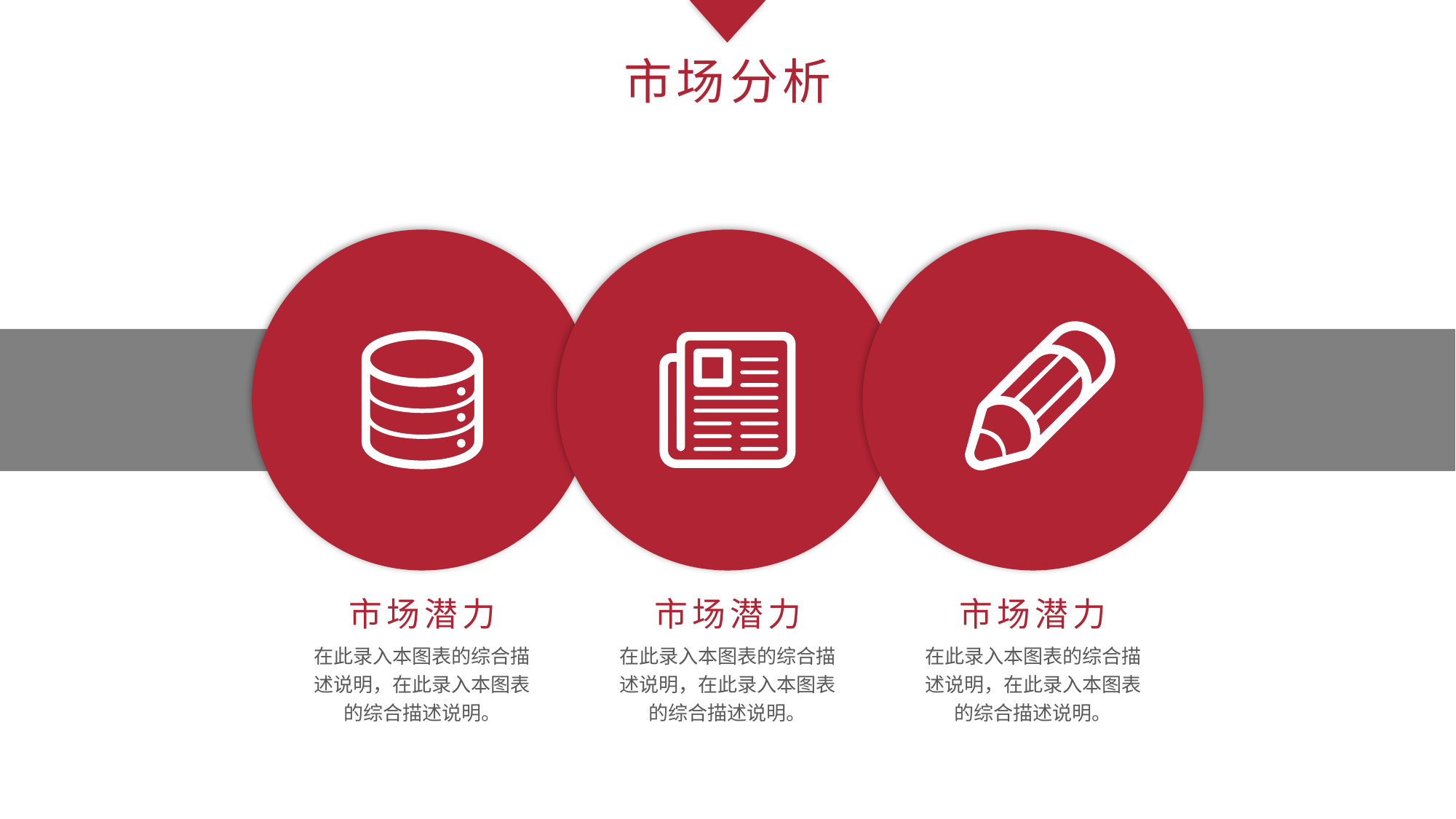

市场分析

市场潜力
市场潜力
市场潜力
在此录入本图表的综合描述说明，在此录入本图表的综合描述说明。
在此录入本图表的综合描述说明，在此录入本图表的综合描述说明。
在此录入本图表的综合描述说明，在此录入本图表的综合描述说明。